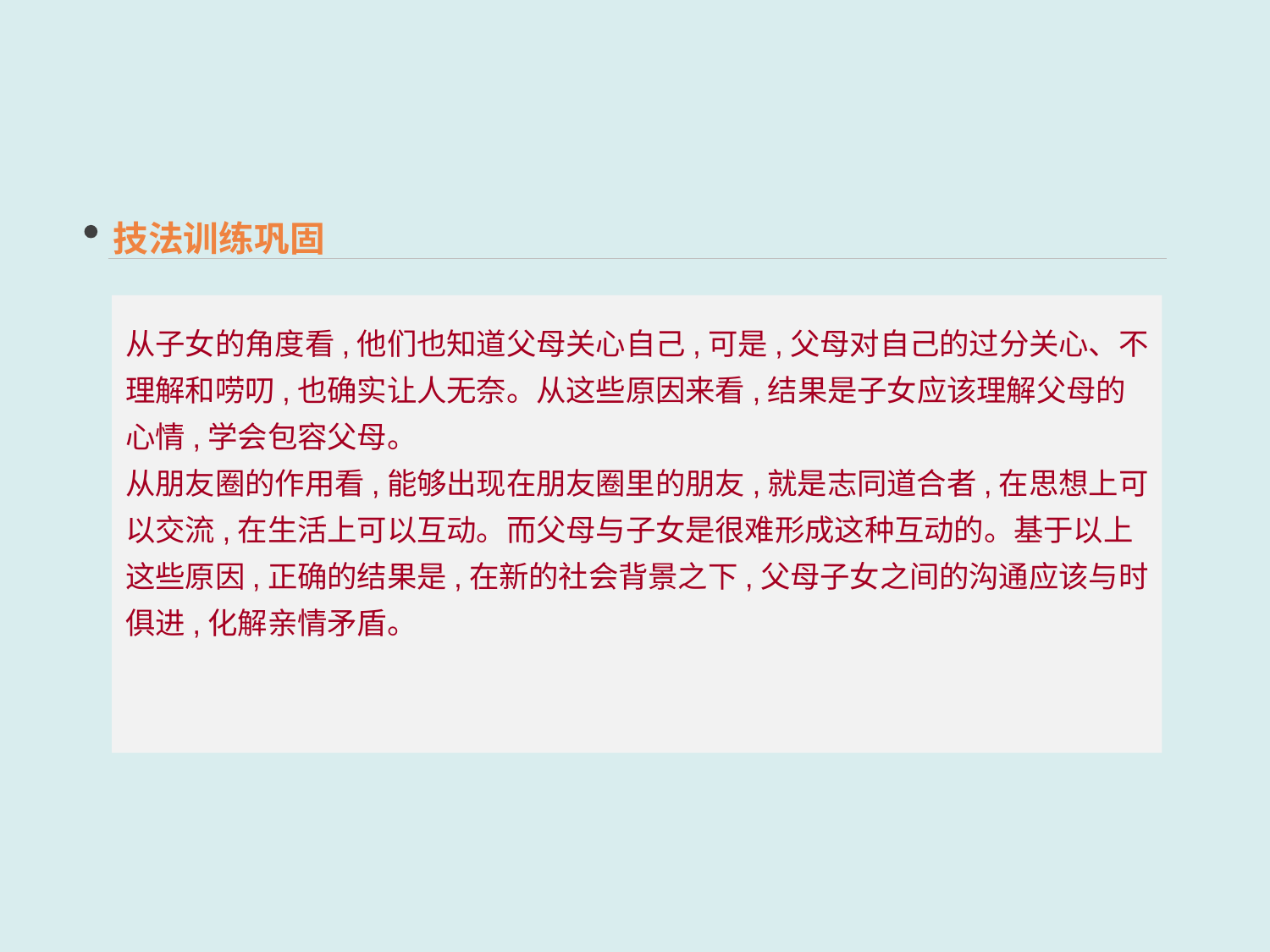

技法训练巩固

从子女的角度看,他们也知道父母关心自己,可是,父母对自己的过分关心、不理解和唠叨,也确实让人无奈。从这些原因来看,结果是子女应该理解父母的心情,学会包容父母。
从朋友圈的作用看,能够出现在朋友圈里的朋友,就是志同道合者,在思想上可以交流,在生活上可以互动。而父母与子女是很难形成这种互动的。基于以上这些原因,正确的结果是,在新的社会背景之下,父母子女之间的沟通应该与时俱进,化解亲情矛盾。